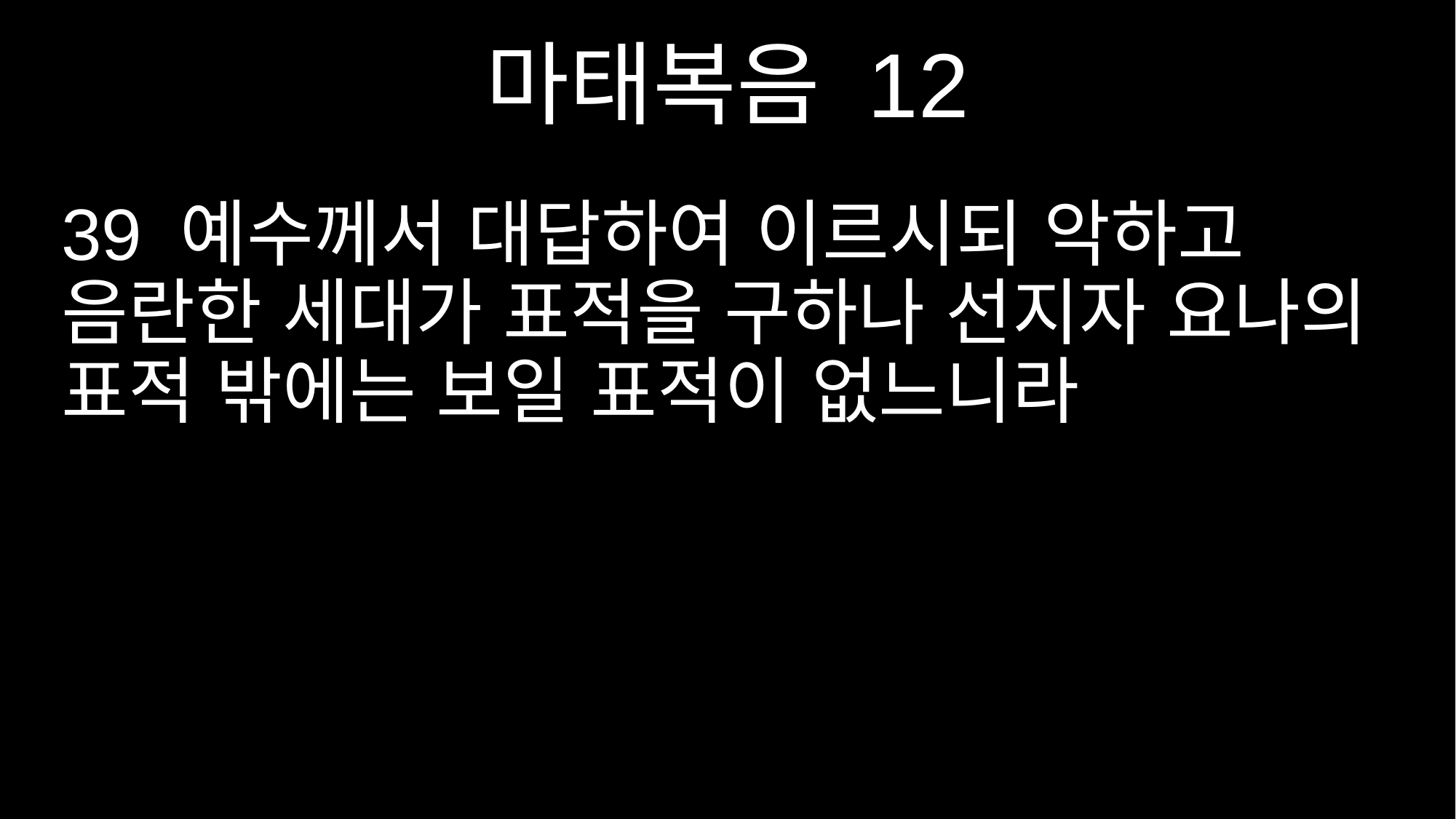

마태복음 12
39 예수께서 대답하여 이르시되 악하고 음란한 세대가 표적을 구하나 선지자 요나의 표적 밖에는 보일 표적이 없느니라